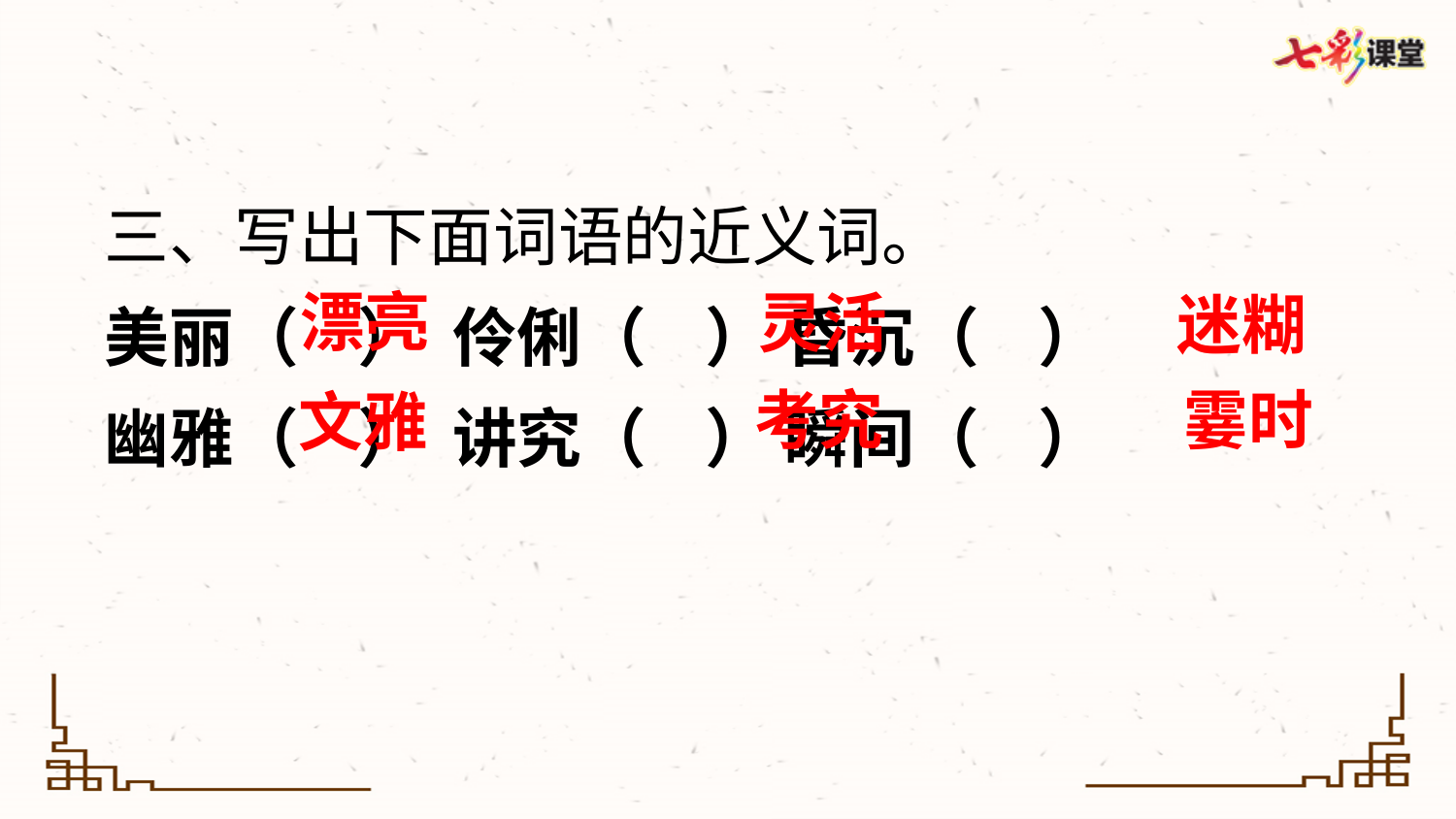

三、写出下面词语的近义词。
美丽（    ）  伶俐（    ） 昏沉（    ）
幽雅（    ）  讲究（    ） 瞬间（    ）
漂亮
灵活
迷糊
霎时
考究
文雅